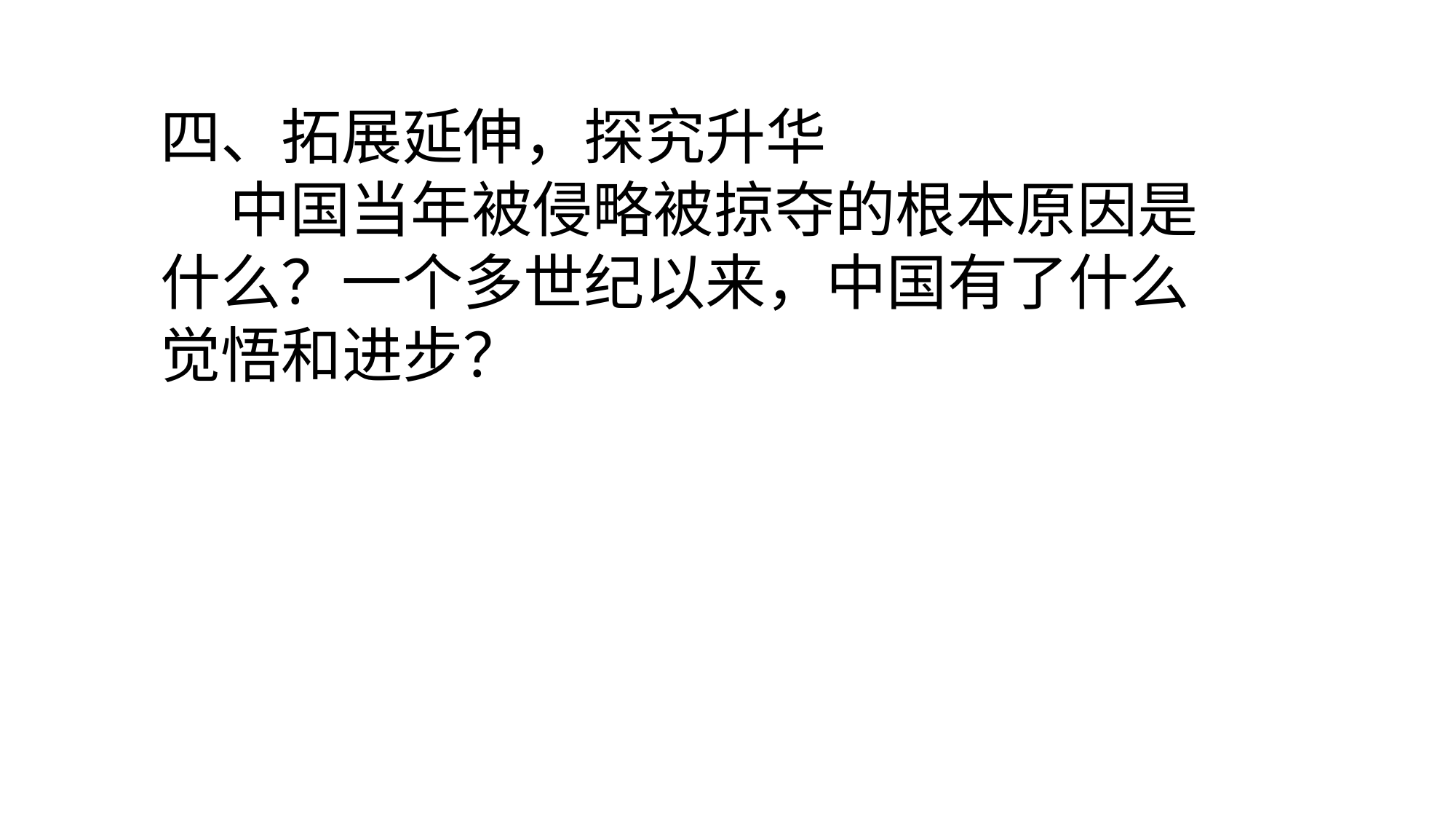

四、拓展延伸，探究升华    中国当年被侵略被掠夺的根本原因是什么？一个多世纪以来，中国有了什么觉悟和进步？